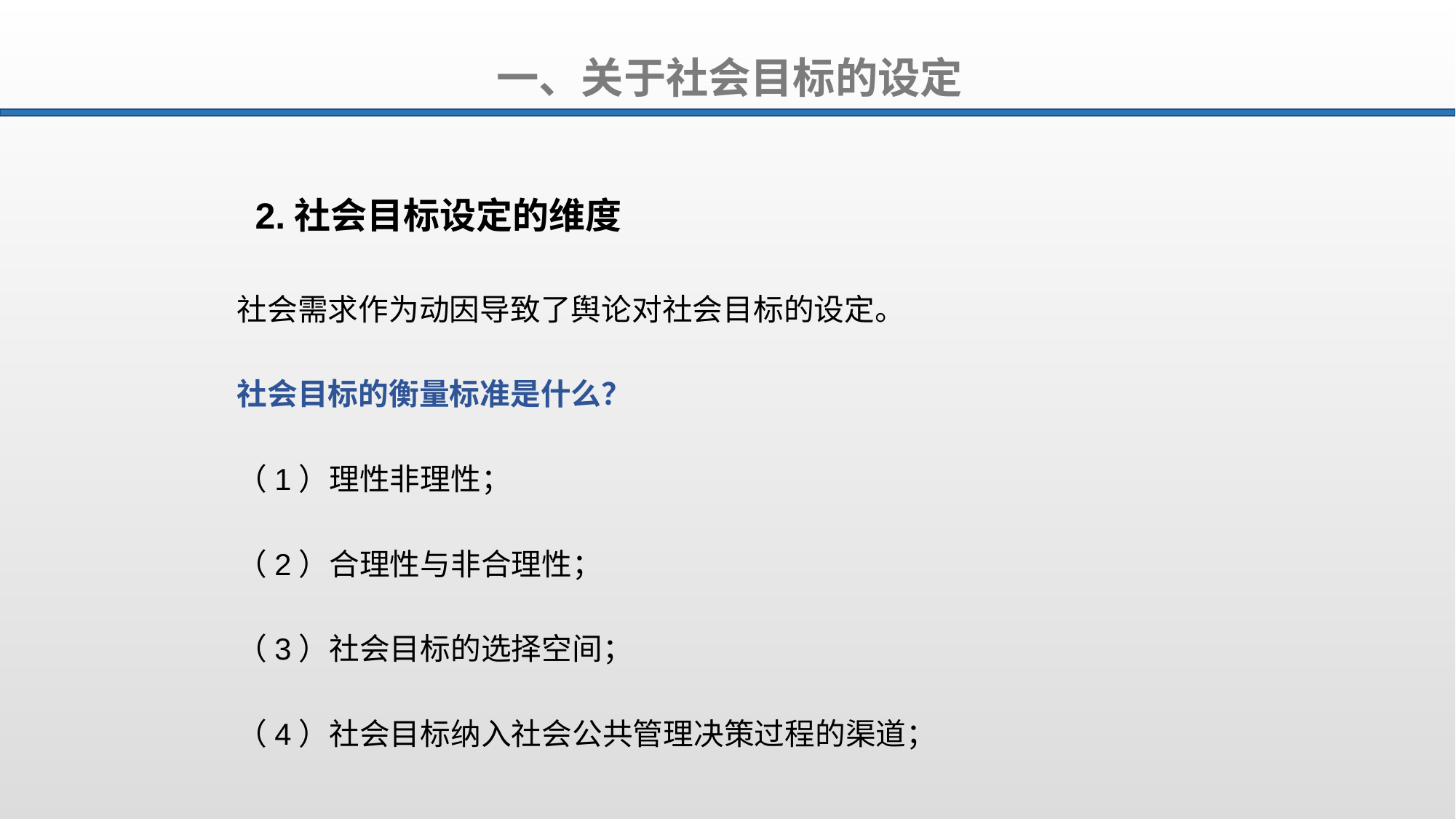

一、关于社会目标的设定

2.社会目标设定的维度
社会需求作为动因导致了舆论对社会目标的设定。
社会目标的衡量标准是什么？
（1）理性非理性；
（2）合理性与非合理性；
（3）社会目标的选择空间；
（4）社会目标纳入社会公共管理决策过程的渠道；